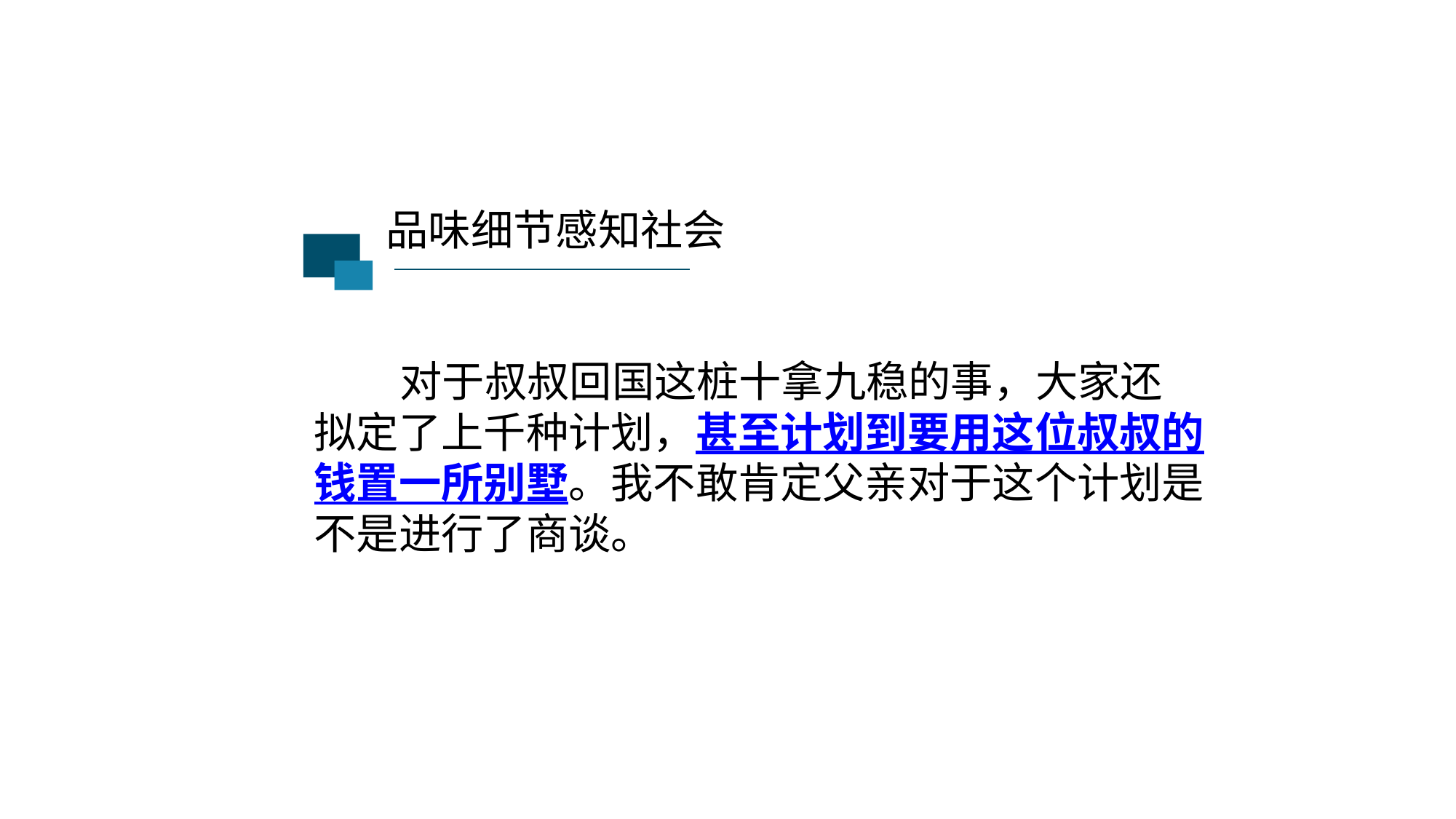

品味细节感知社会

        对于叔叔回国这桩十拿九稳的事，大家还拟定了上千种计划，甚至计划到要用这位叔叔的钱置一所别墅。我不敢肯定父亲对于这个计划是不是进行了商谈。